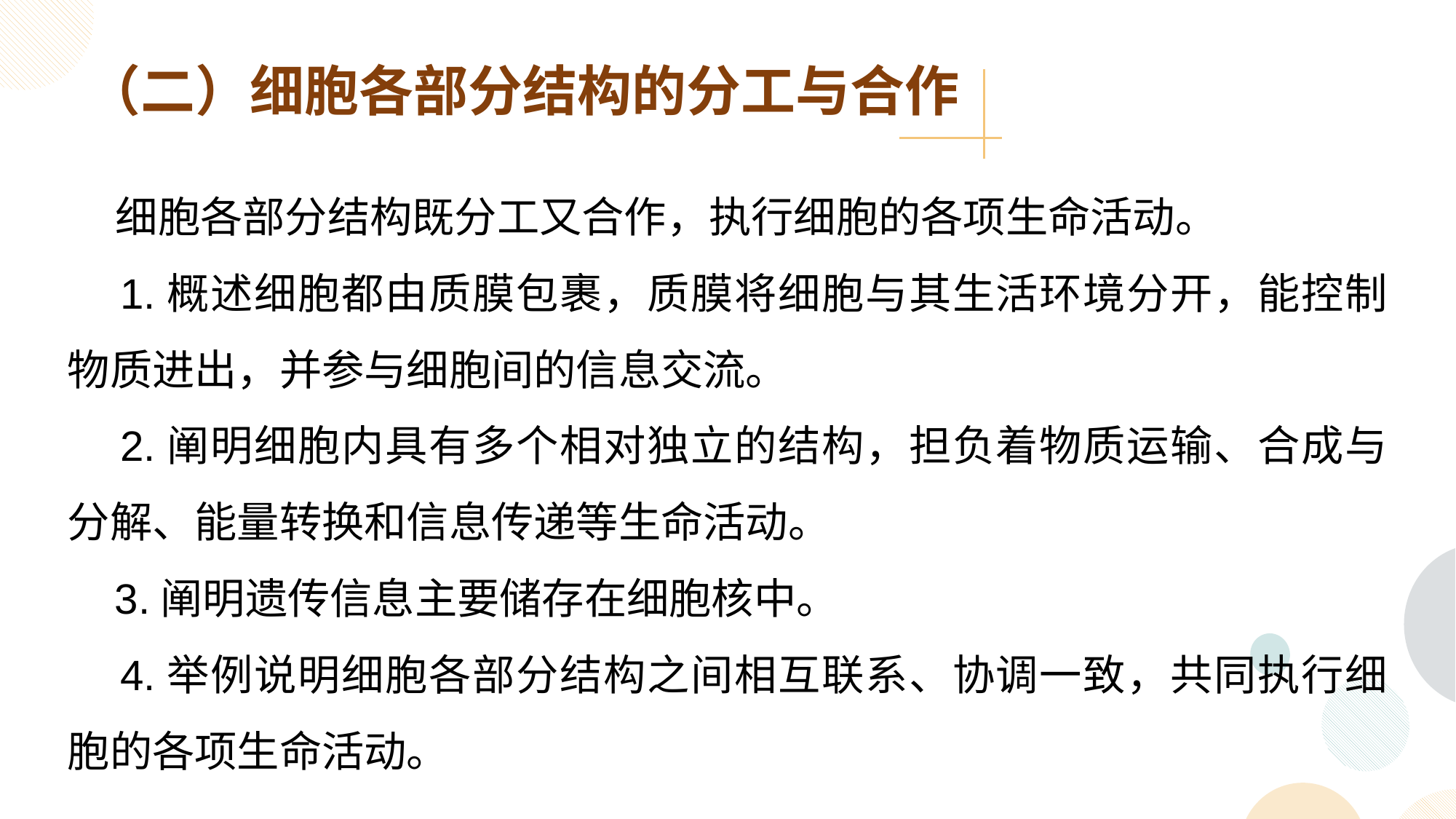

（二）细胞各部分结构的分工与合作
    细胞各部分结构既分工又合作，执行细胞的各项生命活动。
    1.概述细胞都由质膜包裹，质膜将细胞与其生活环境分开，能控制物质进出，并参与细胞间的信息交流。
    2.阐明细胞内具有多个相对独立的结构，担负着物质运输、合成与分解、能量转换和信息传递等生命活动。
    3.阐明遗传信息主要储存在细胞核中。
    4.举例说明细胞各部分结构之间相互联系、协调一致，共同执行细胞的各项生命活动。